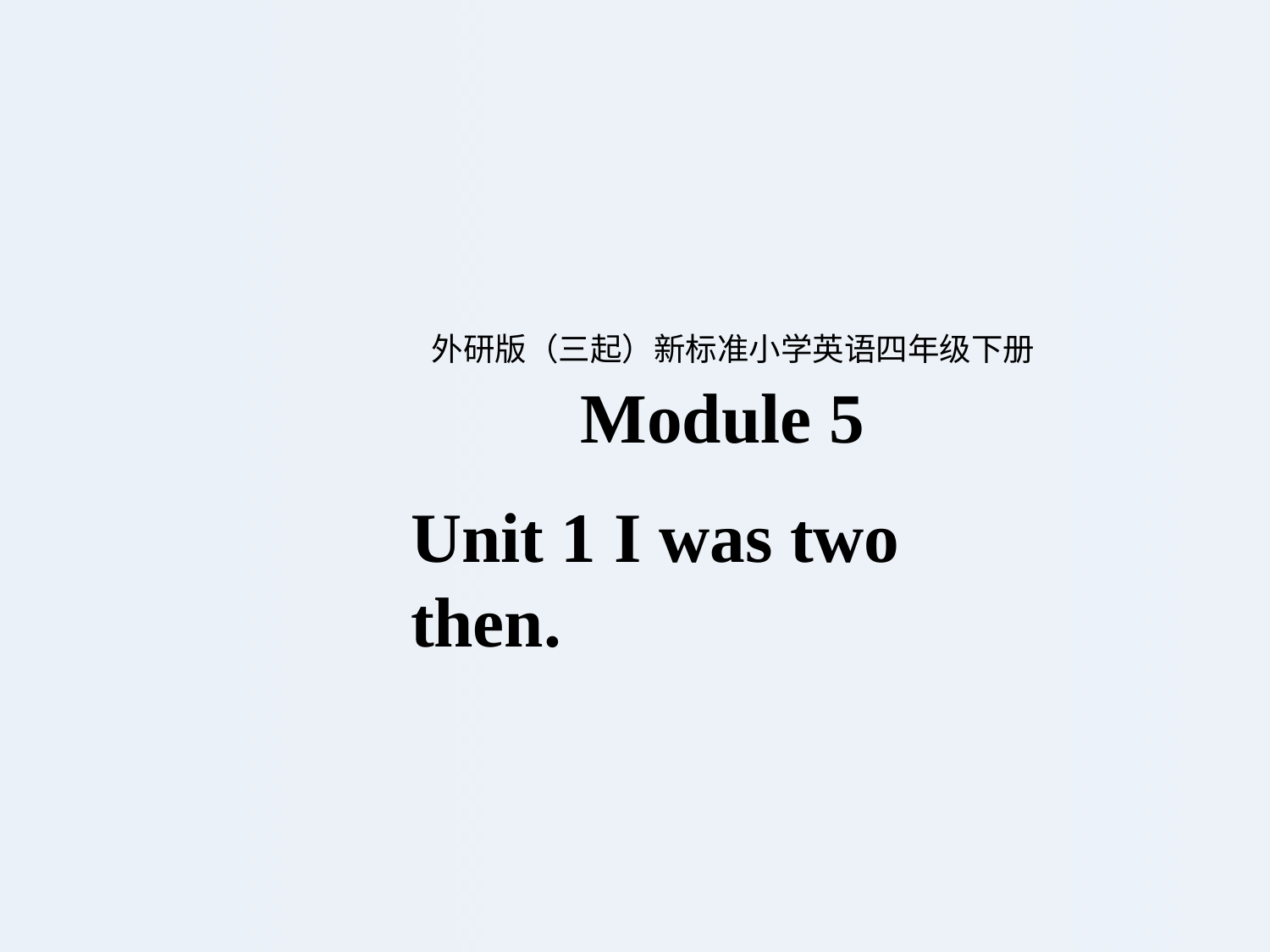

外研版（三起）新标准小学英语四年级下册
Module 5
Unit 1 I was two then.